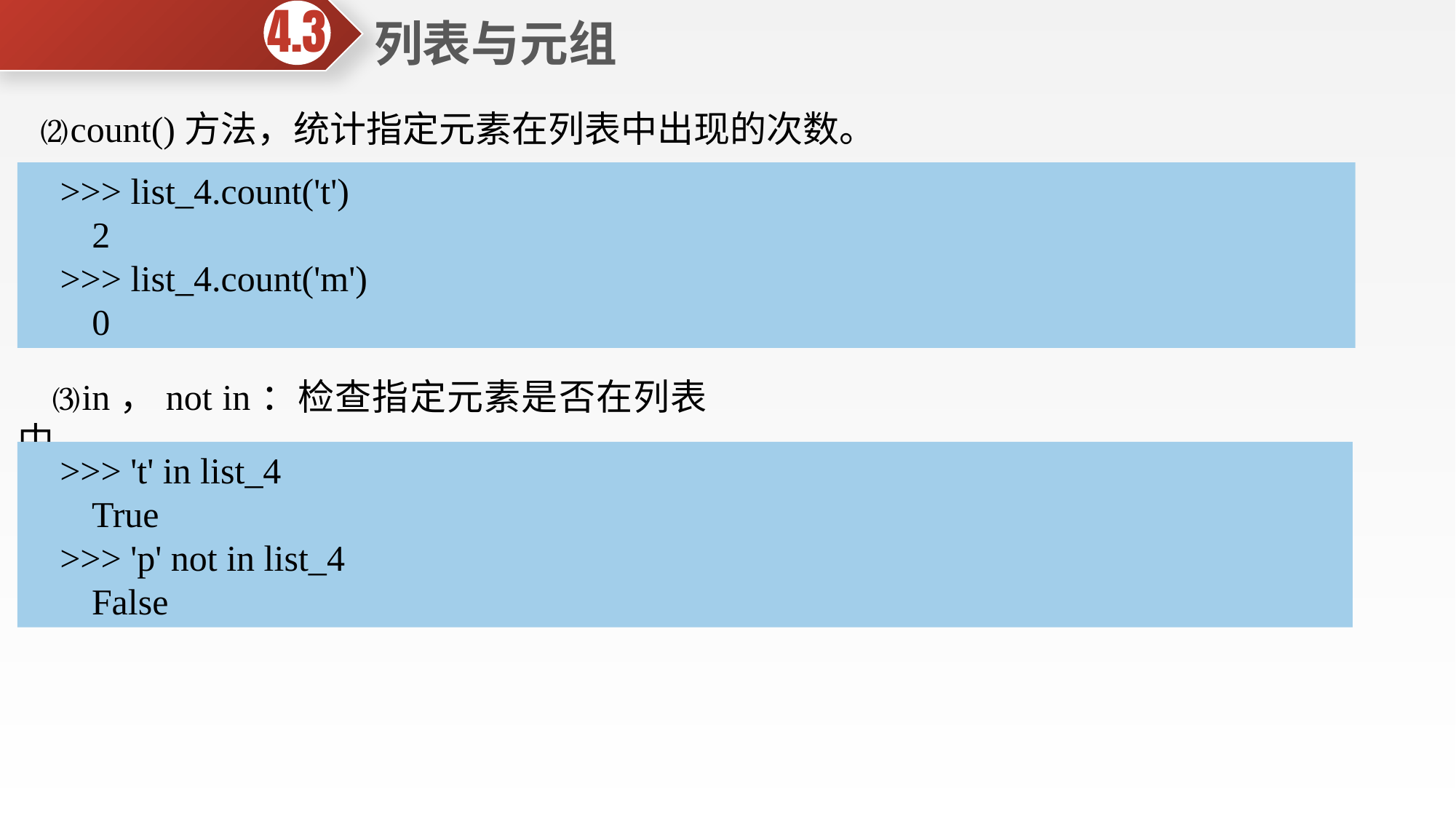

列表与元组

4.3
⑵count()方法，统计指定元素在列表中出现的次数。
>>> list_4.count('t')
2
>>> list_4.count('m')
0
⑶in，not in：检查指定元素是否在列表中。
>>> 't' in list_4
True
>>> 'p' not in list_4
False